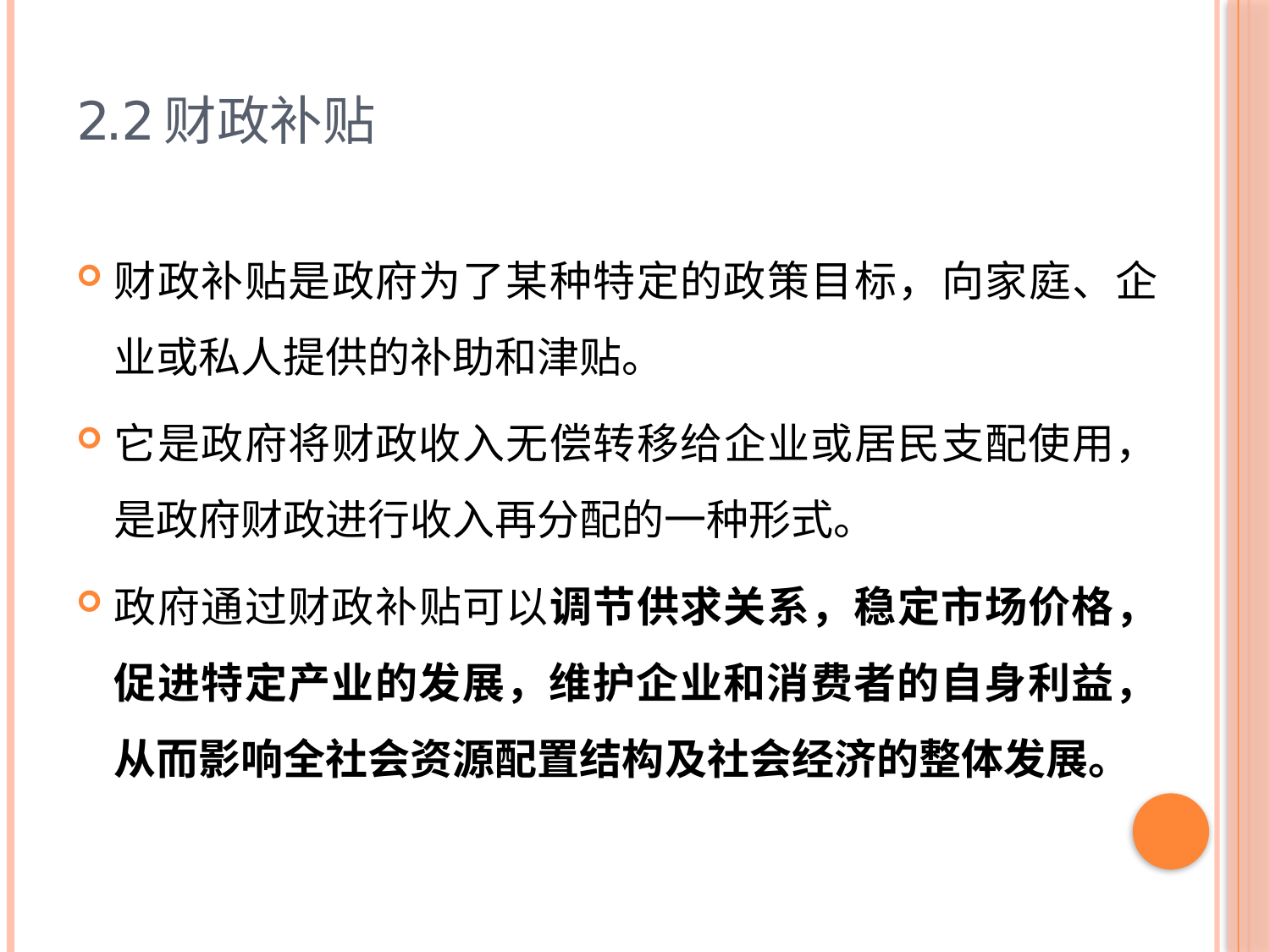

# 2.2财政补贴
财政补贴是政府为了某种特定的政策目标，向家庭、企业或私人提供的补助和津贴。
它是政府将财政收入无偿转移给企业或居民支配使用，是政府财政进行收入再分配的一种形式。
政府通过财政补贴可以调节供求关系，稳定市场价格，促进特定产业的发展，维护企业和消费者的自身利益，从而影响全社会资源配置结构及社会经济的整体发展。